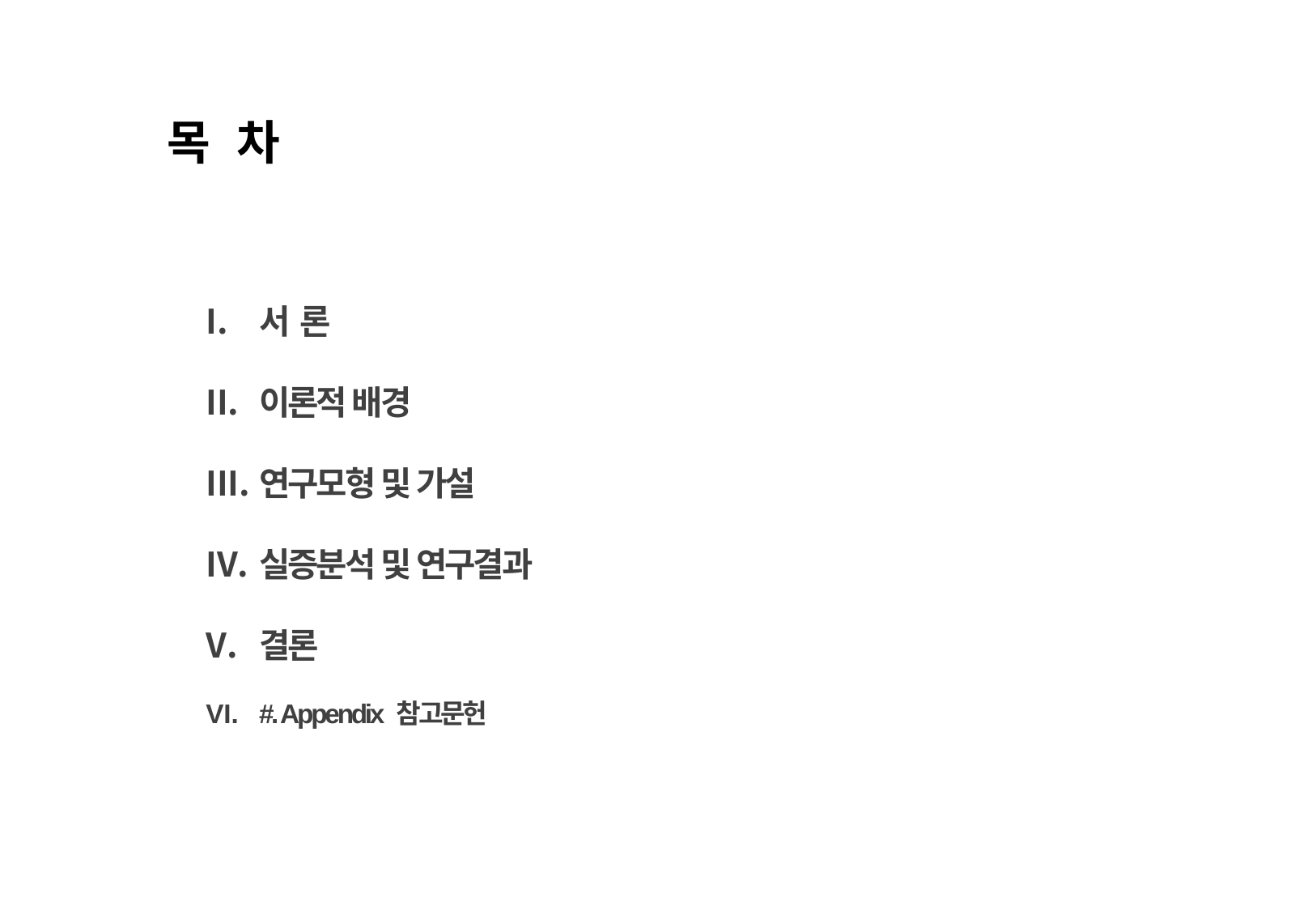

목  차
서 론
이론적 배경
연구모형 및 가설
실증분석 및 연구결과
결론
#. Appendix 참고문헌